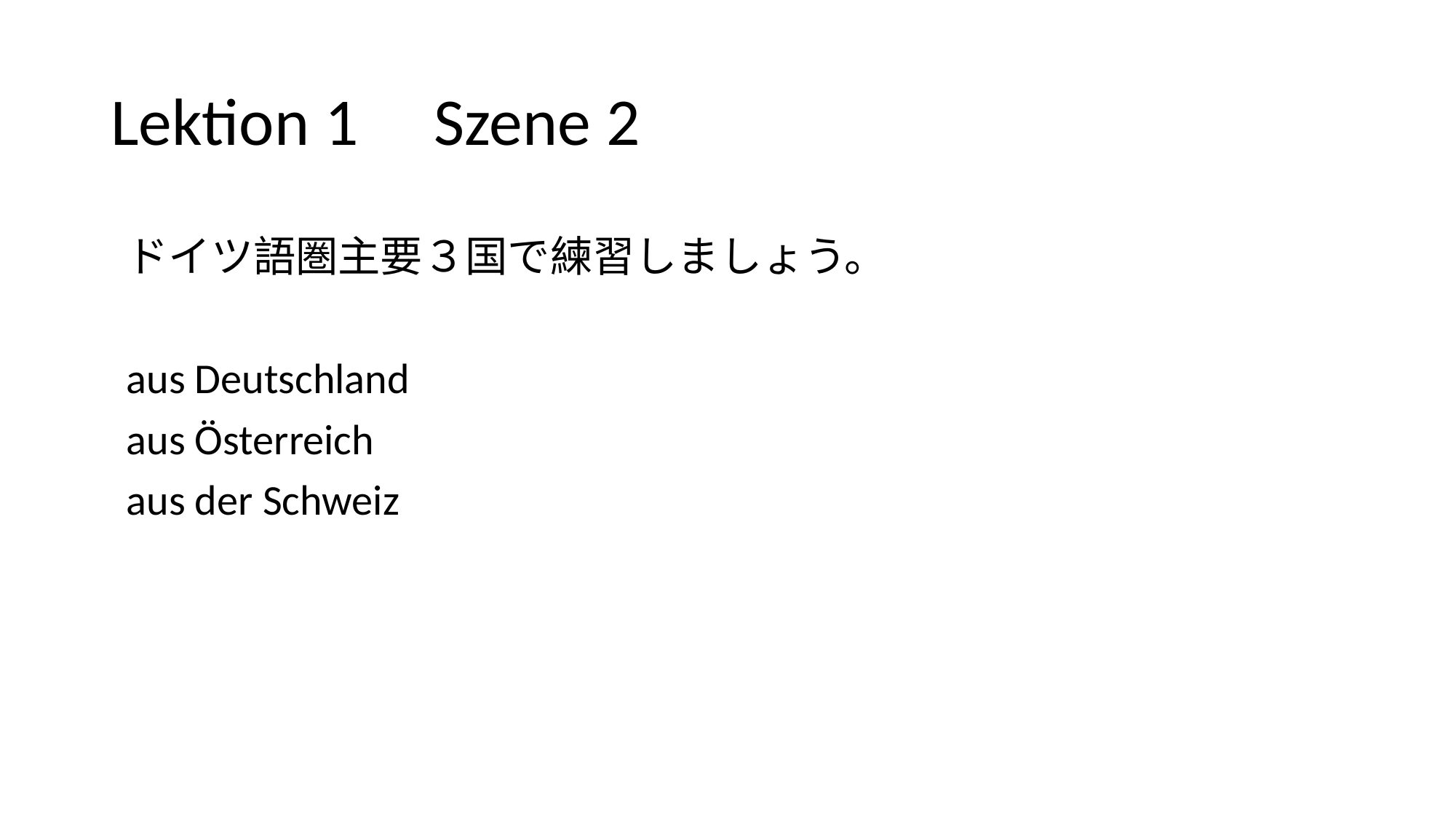

# Lektion 1     Szene 2
ドイツ語圏主要３国で練習しましょう。

aus Deutschland
aus Österreich
aus der Schweiz